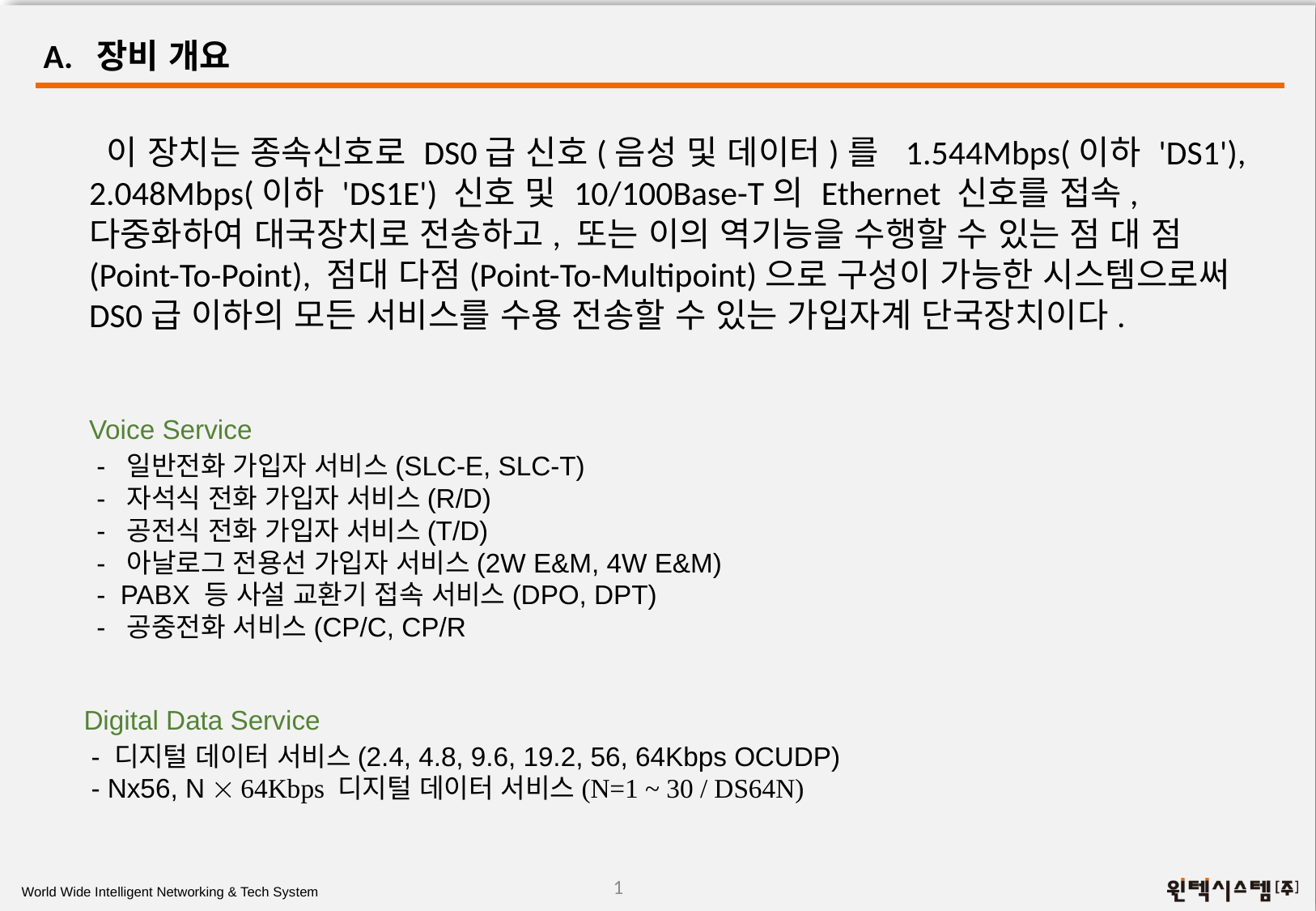

A.  장비 개요
 이 장치는 종속신호로 DS0급 신호(음성 및 데이터)를  1.544Mbps(이하 'DS1'), 2.048Mbps(이하 'DS1E') 신호 및 10/100Base-T의 Ethernet 신호를 접속, 다중화하여 대국장치로 전송하고, 또는 이의 역기능을 수행할 수 있는 점 대 점(Point-To-Point), 점대 다점(Point-To-Multipoint)으로 구성이 가능한 시스템으로써 DS0급 이하의 모든 서비스를 수용 전송할 수 있는 가입자계 단국장치이다.

Voice Service
 -  일반전화 가입자 서비스(SLC-E, SLC-T)
 -  자석식 전화 가입자 서비스(R/D)
 -  공전식 전화 가입자 서비스(T/D)
 -  아날로그 전용선 가입자 서비스(2W E&M, 4W E&M)
 -  PABX 등 사설 교환기 접속 서비스(DPO, DPT)
 -  공중전화 서비스(CP/C, CP/R
Digital Data Service
 - 디지털 데이터 서비스(2.4, 4.8, 9.6, 19.2, 56, 64Kbps OCUDP)
 - Nx56, N × 64Kbps 디지털 데이터 서비스(N=1 ~ 30 / DS64N)
1